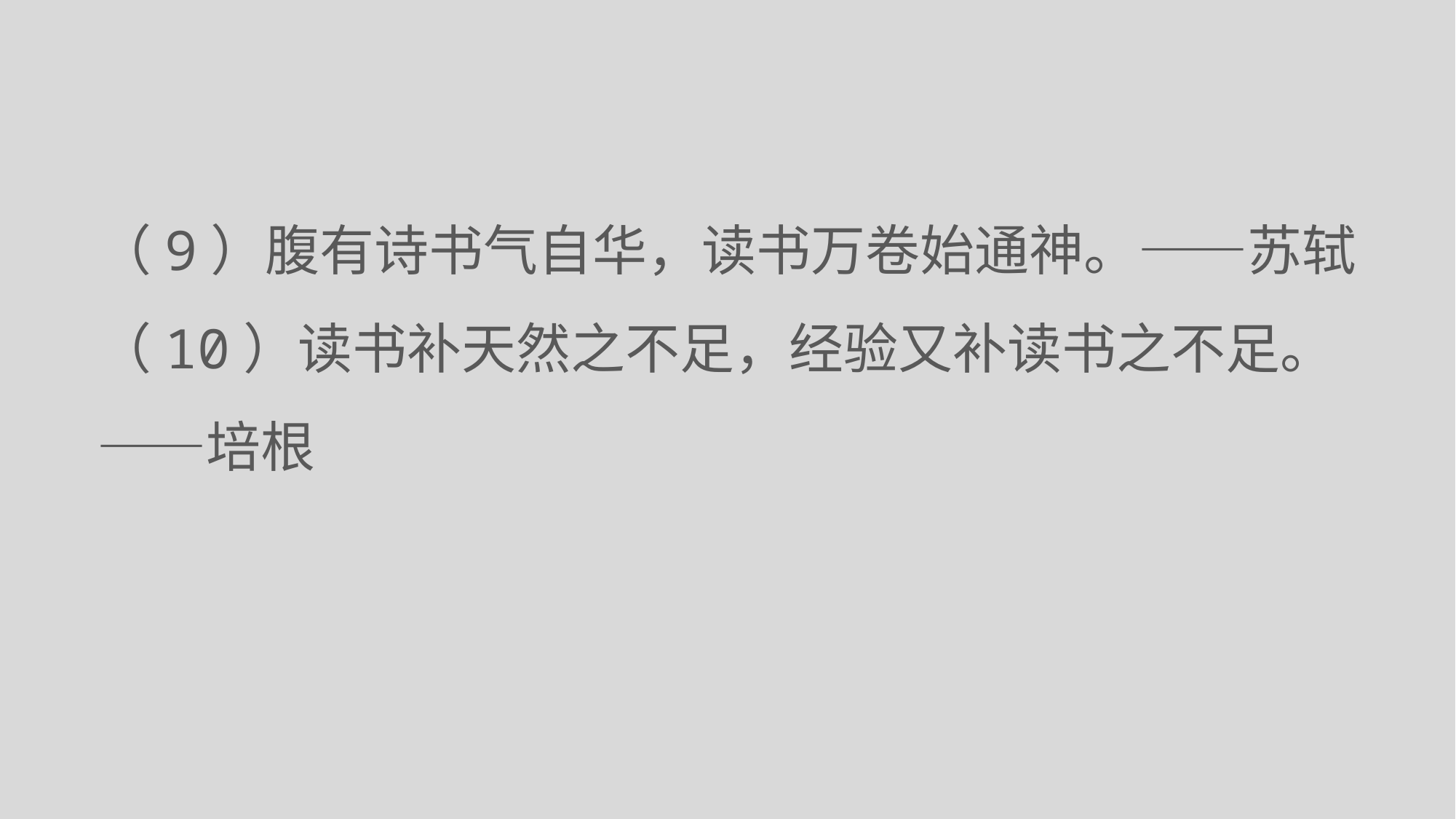

（9）腹有诗书气自华，读书万卷始通神。——苏轼
（10）读书补天然之不足，经验又补读书之不足。——培根